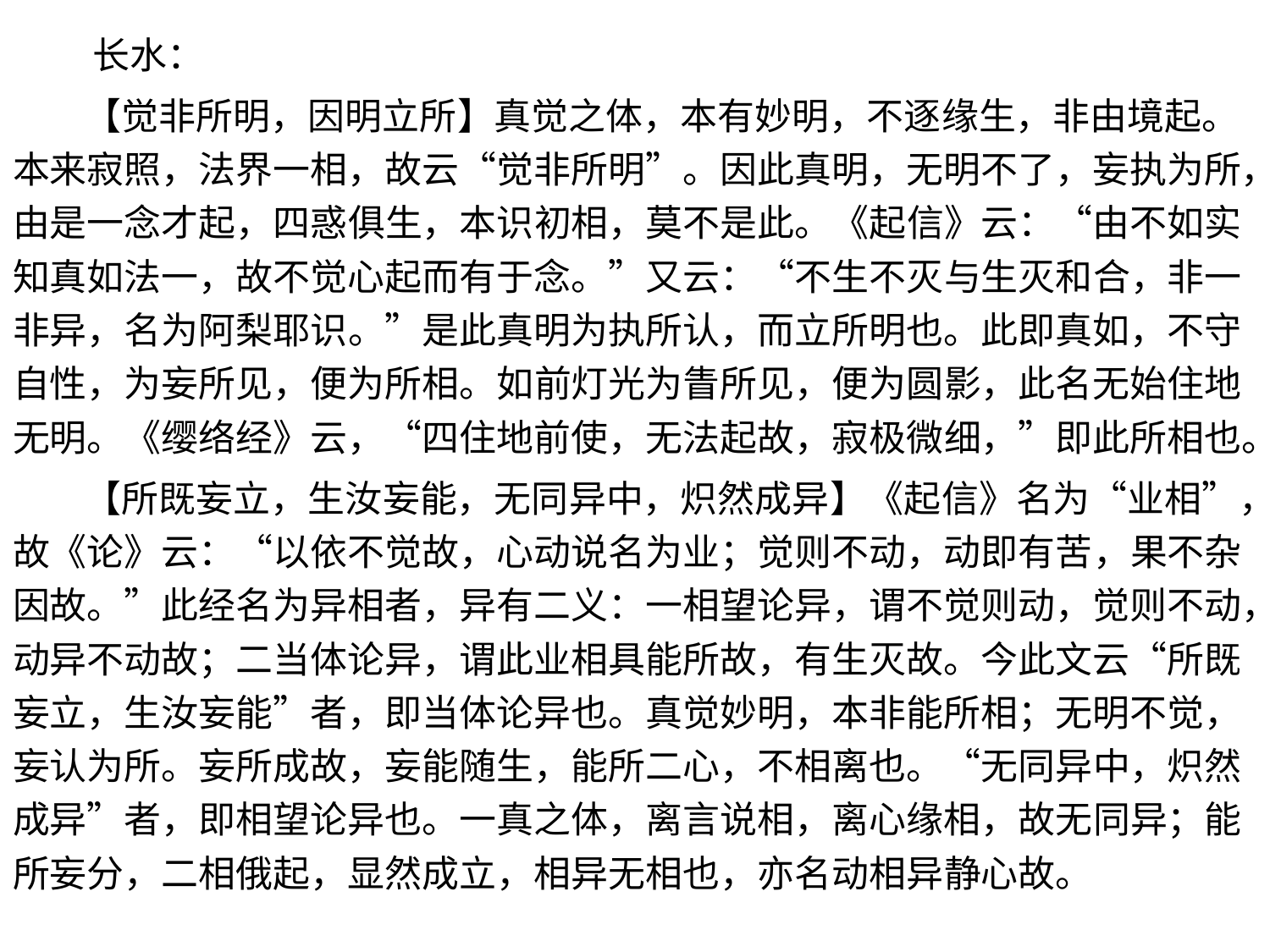

长水：
        【觉非所明，因明立所】真觉之体，本有妙明，不逐缘生，非由境起。本来寂照，法界一相，故云“觉非所明”。因此真明，无明不了，妄执为所，由是一念才起，四惑俱生，本识初相，莫不是此。《起信》云：“由不如实知真如法一，故不觉心起而有于念。”又云：“不生不灭与生灭和合，非一非异，名为阿梨耶识。”是此真明为执所认，而立所明也。此即真如，不守自性，为妄所见，便为所相。如前灯光为眚所见，便为圆影，此名无始住地无明。《缨络经》云，“四住地前使，无法起故，寂极微细，”即此所相也。
        【所既妄立，生汝妄能，无同异中，炽然成异】《起信》名为“业相”，故《论》云：“以依不觉故，心动说名为业；觉则不动，动即有苦，果不杂因故。”此经名为异相者，异有二义：一相望论异，谓不觉则动，觉则不动，动异不动故；二当体论异，谓此业相具能所故，有生灭故。今此文云“所既妄立，生汝妄能”者，即当体论异也。真觉妙明，本非能所相；无明不觉，妄认为所。妄所成故，妄能随生，能所二心，不相离也。“无同异中，炽然成异”者，即相望论异也。一真之体，离言说相，离心缘相，故无同异；能所妄分，二相俄起，显然成立，相异无相也，亦名动相异静心故。